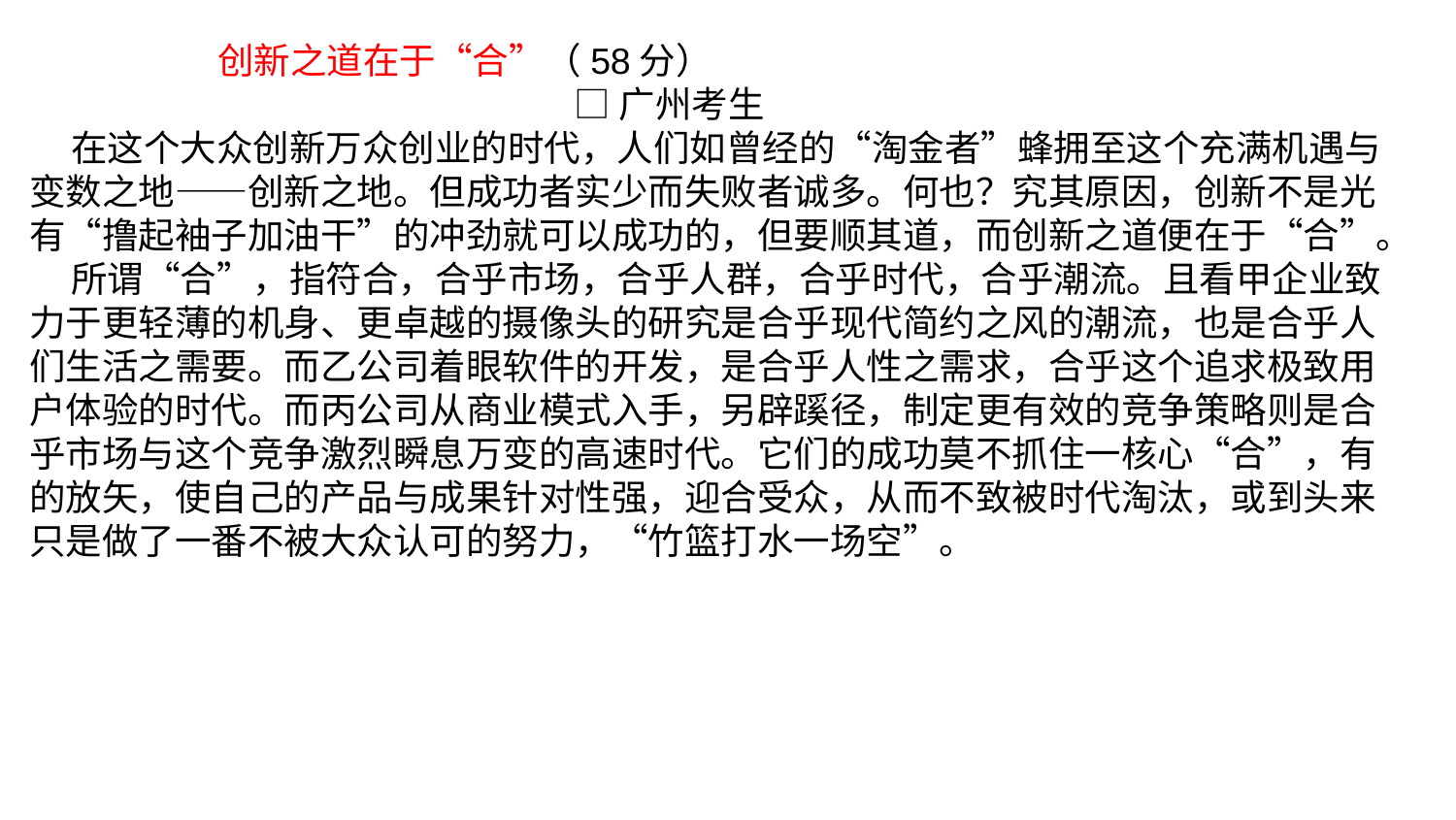

创新之道在于“合”（58分）
                                                                  □广州考生
    在这个大众创新万众创业的时代，人们如曾经的“淘金者”蜂拥至这个充满机遇与变数之地——创新之地。但成功者实少而失败者诚多。何也？究其原因，创新不是光有“撸起袖子加油干”的冲劲就可以成功的，但要顺其道，而创新之道便在于“合”。
    所谓“合”，指符合，合乎市场，合乎人群，合乎时代，合乎潮流。且看甲企业致力于更轻薄的机身、更卓越的摄像头的研究是合乎现代简约之风的潮流，也是合乎人们生活之需要。而乙公司着眼软件的开发，是合乎人性之需求，合乎这个追求极致用户体验的时代。而丙公司从商业模式入手，另辟蹊径，制定更有效的竞争策略则是合乎市场与这个竞争激烈瞬息万变的高速时代。它们的成功莫不抓住一核心“合”，有的放矢，使自己的产品与成果针对性强，迎合受众，从而不致被时代淘汰，或到头来只是做了一番不被大众认可的努力，“竹篮打水一场空”。